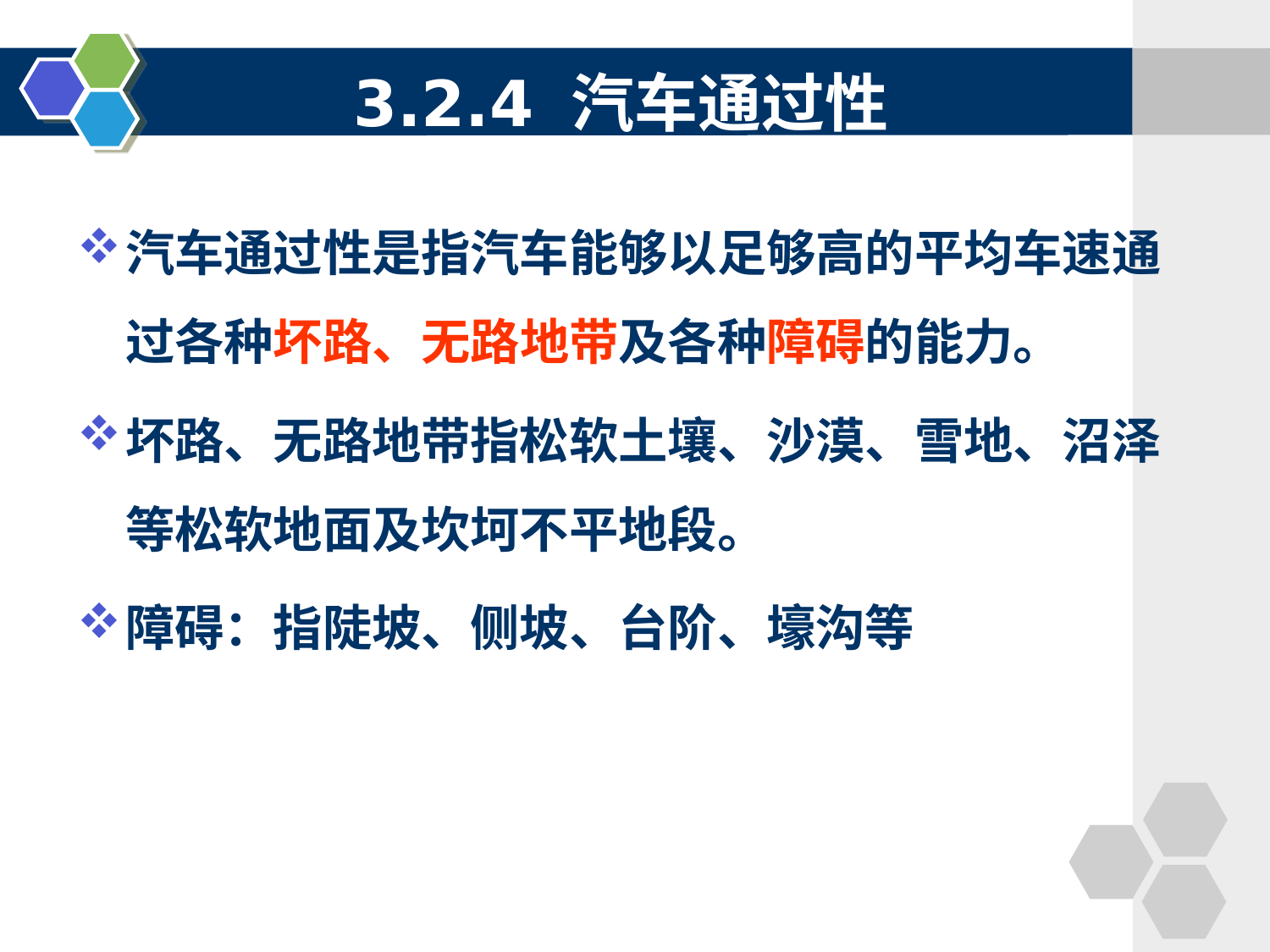

3.2.4 汽车通过性
汽车通过性是指汽车能够以足够高的平均车速通过各种坏路、无路地带及各种障碍的能力。
坏路、无路地带指松软土壤、沙漠、雪地、沼泽等松软地面及坎坷不平地段。
障碍：指陡坡、侧坡、台阶、壕沟等